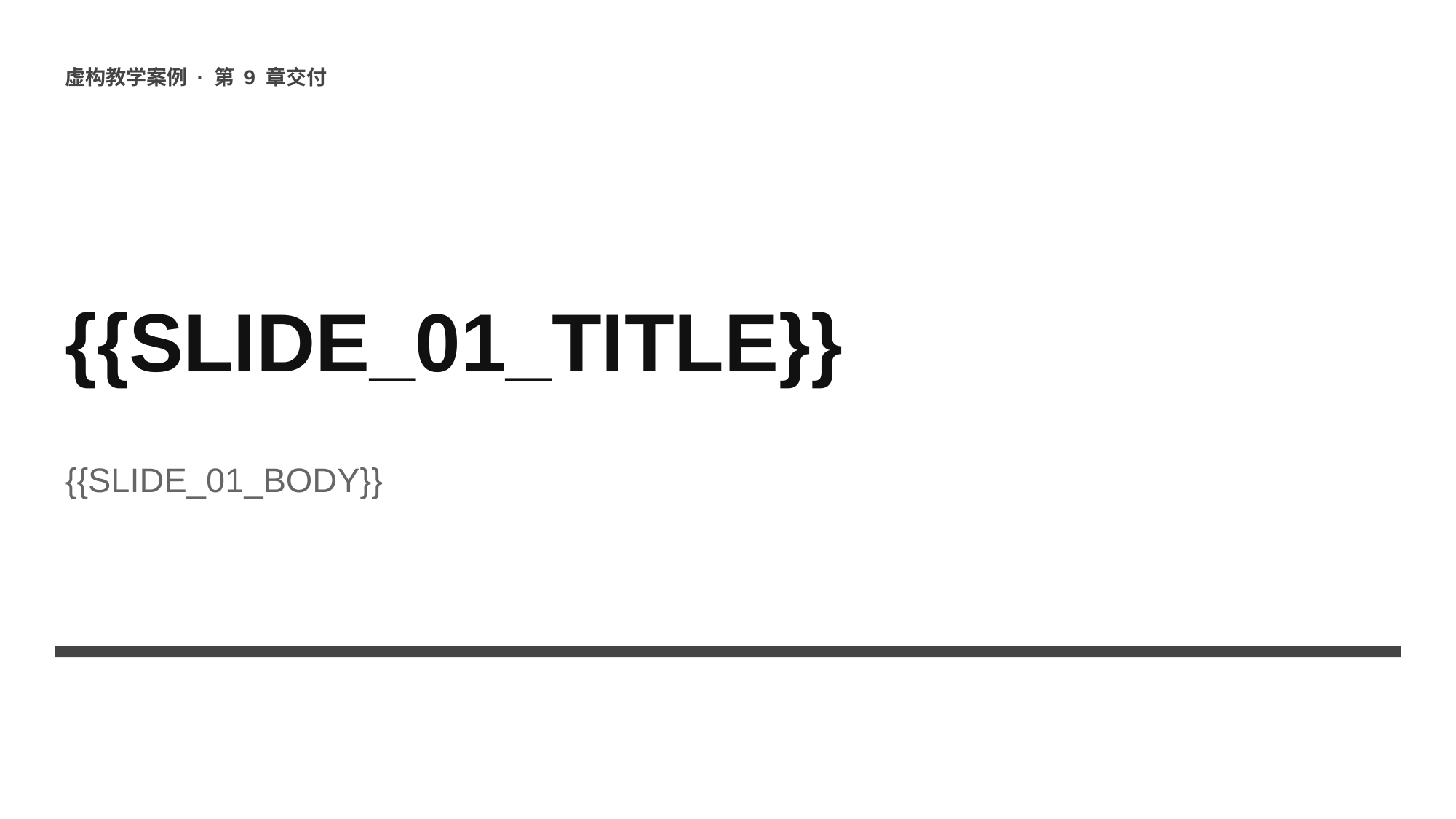

虚构教学案例 · 第 9 章交付
{{SLIDE_01_TITLE}}
{{SLIDE_01_BODY}}